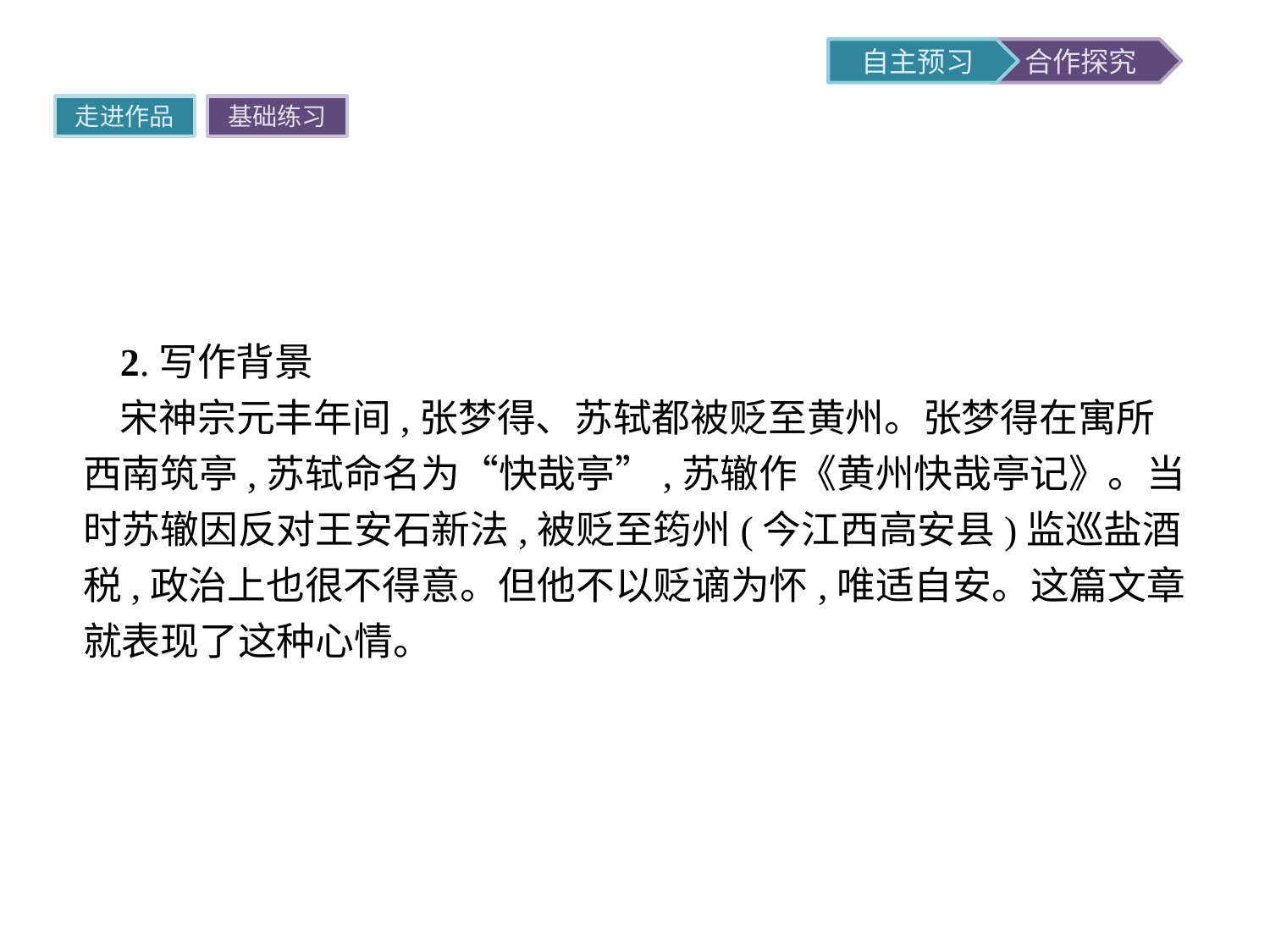

走进作品
基础练习
2.写作背景
宋神宗元丰年间,张梦得、苏轼都被贬至黄州。张梦得在寓所西南筑亭,苏轼命名为“快哉亭”,苏辙作《黄州快哉亭记》。当时苏辙因反对王安石新法,被贬至筠州(今江西高安县)监巡盐酒税,政治上也很不得意。但他不以贬谪为怀,唯适自安。这篇文章就表现了这种心情。